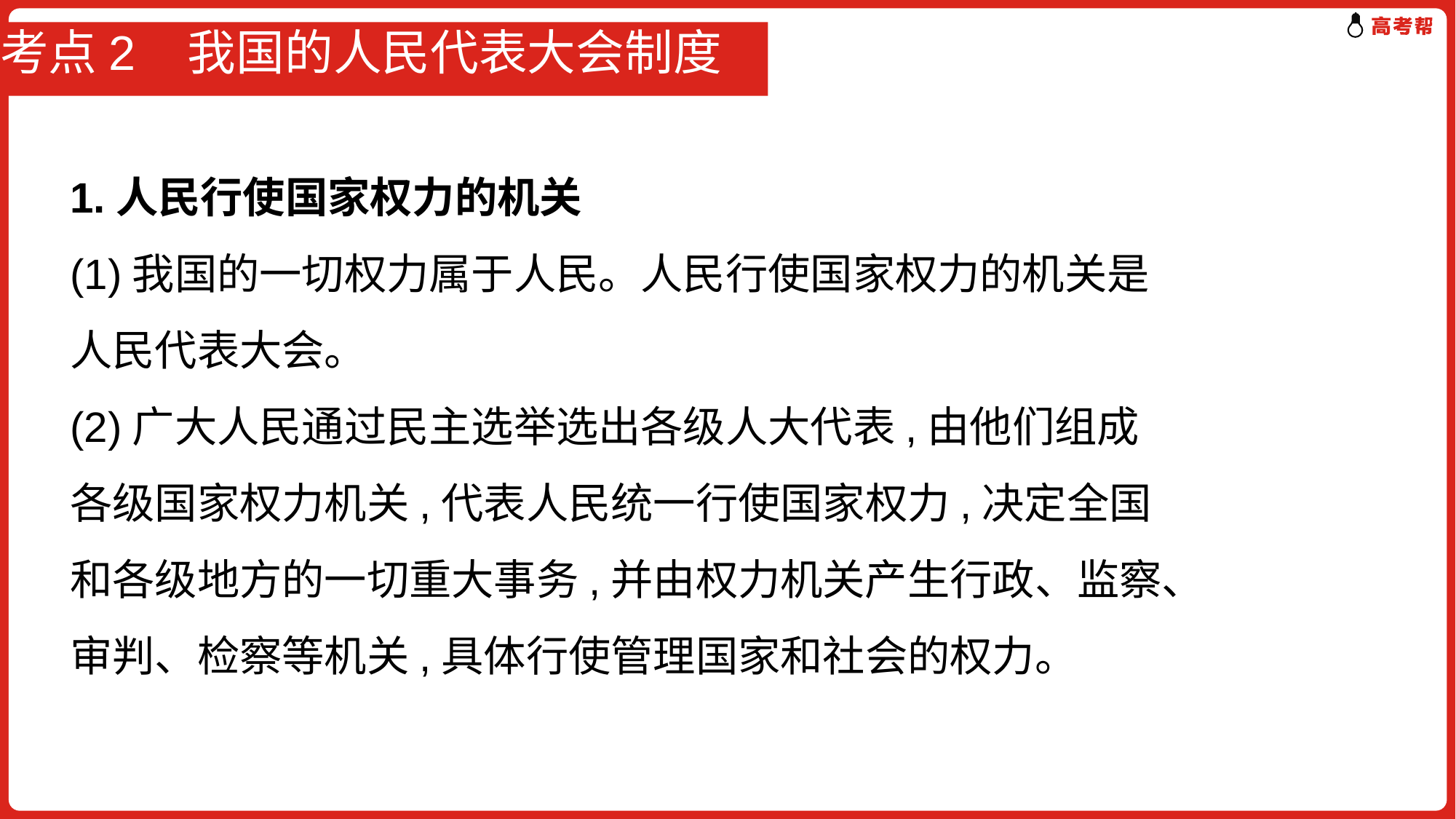

# 考点2   我国的人民代表大会制度
1.人民行使国家权力的机关
(1)我国的一切权力属于人民。人民行使国家权力的机关是人民代表大会。
(2)广大人民通过民主选举选出各级人大代表,由他们组成各级国家权力机关,代表人民统一行使国家权力,决定全国和各级地方的一切重大事务,并由权力机关产生行政、监察、审判、检察等机关,具体行使管理国家和社会的权力。